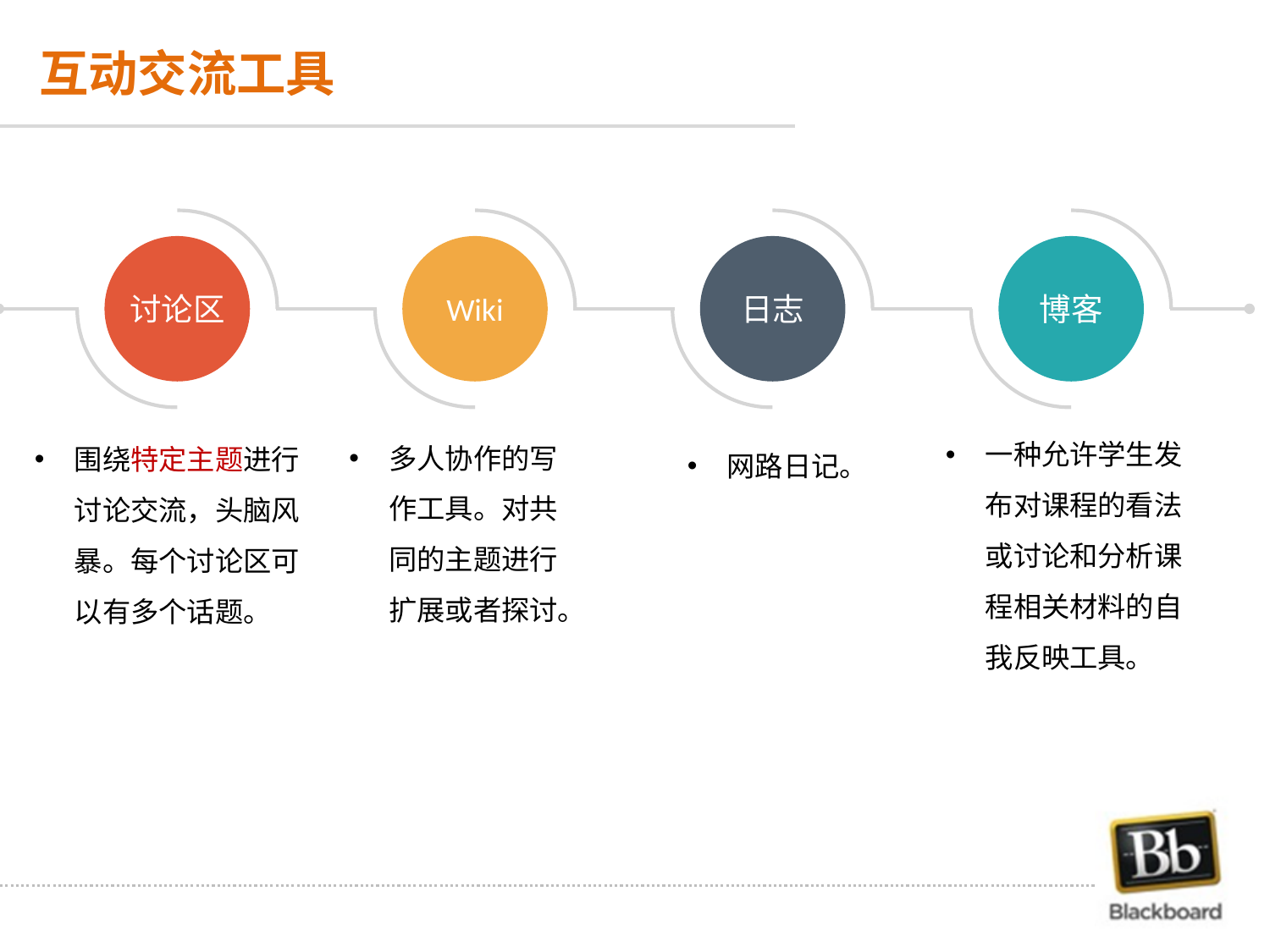

互动交流工具

讨论区
Wiki
日志
博客

一种允许学生发布对课程的看法或讨论和分析课程相关材料的自我反映工具。
多人协作的写作工具。对共同的主题进行扩展或者探讨。
围绕特定主题进行讨论交流，头脑风暴。每个讨论区可以有多个话题。
网路日记。